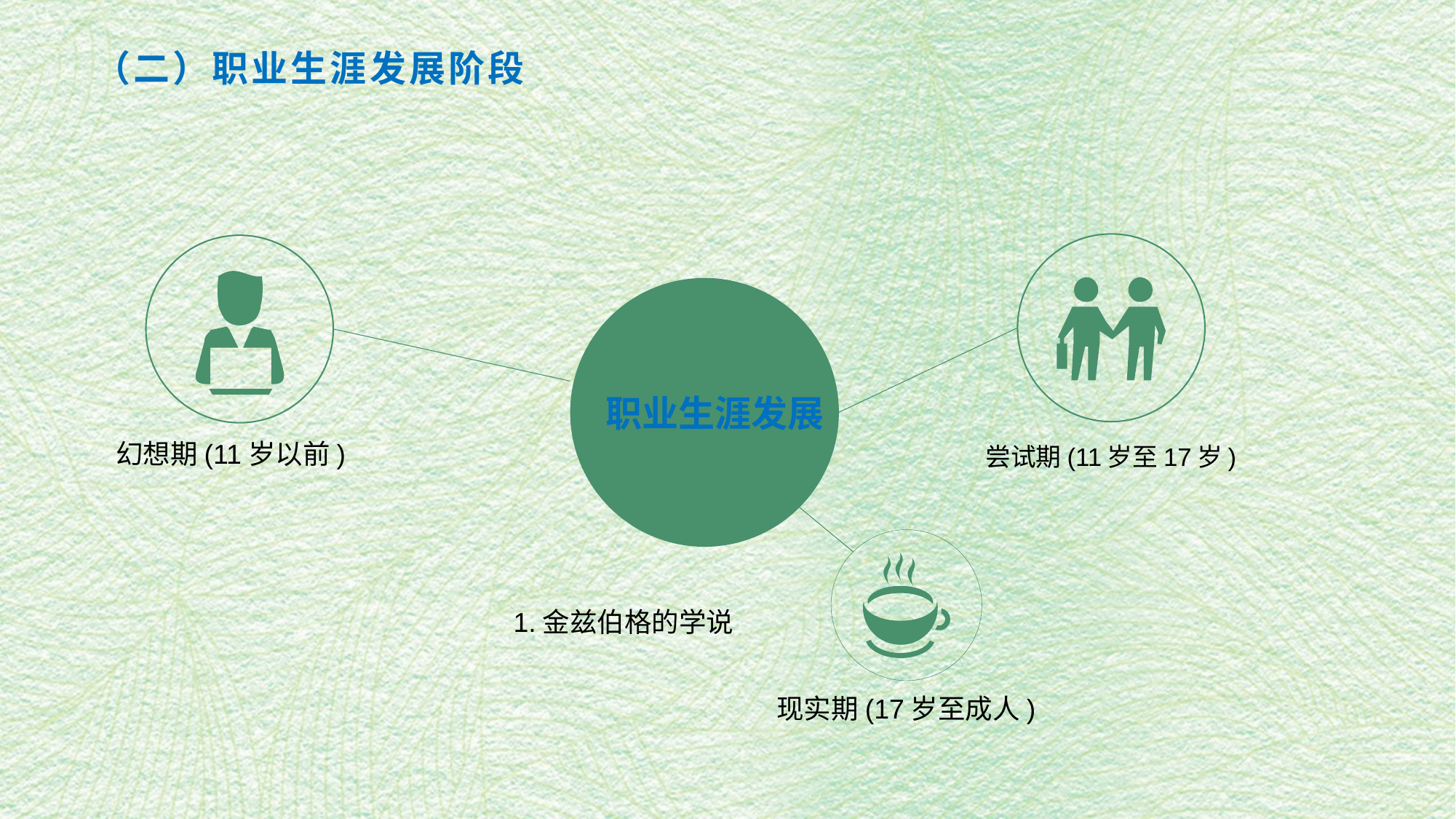

（二）职业生涯发展阶段

职业生涯发展
幻想期(11岁以前)
尝试期(11岁至17岁)

1.金兹伯格的学说
现实期(17岁至成人)